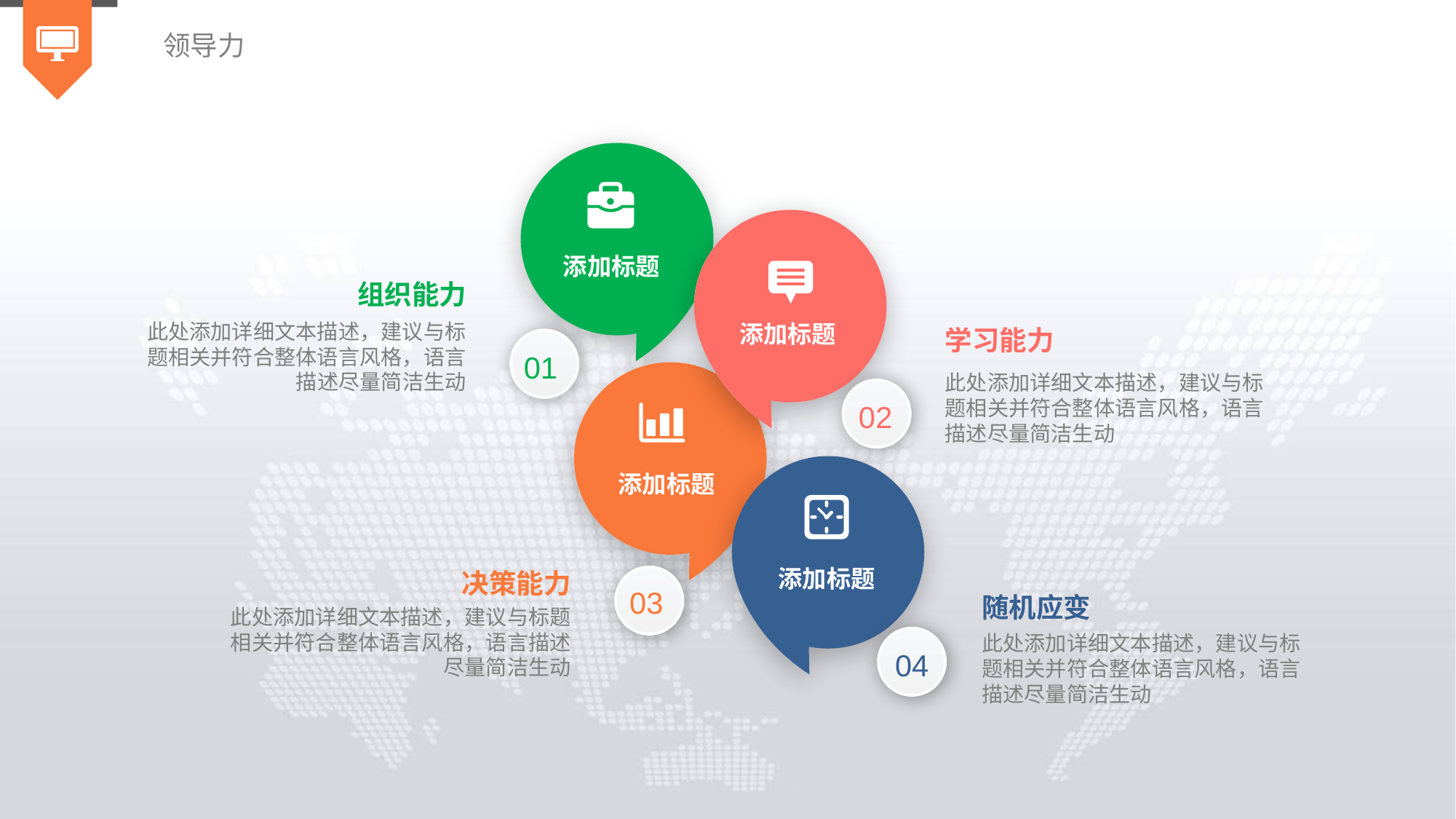

领导力

添加标题

添加标题
组织能力
此处添加详细文本描述，建议与标题相关并符合整体语言风格，语言描述尽量简洁生动
学习能力
此处添加详细文本描述，建议与标题相关并符合整体语言风格，语言描述尽量简洁生动

01

02

添加标题

添加标题
决策能力
此处添加详细文本描述，建议与标题相关并符合整体语言风格，语言描述尽量简洁生动

03
随机应变
此处添加详细文本描述，建议与标题相关并符合整体语言风格，语言描述尽量简洁生动

04